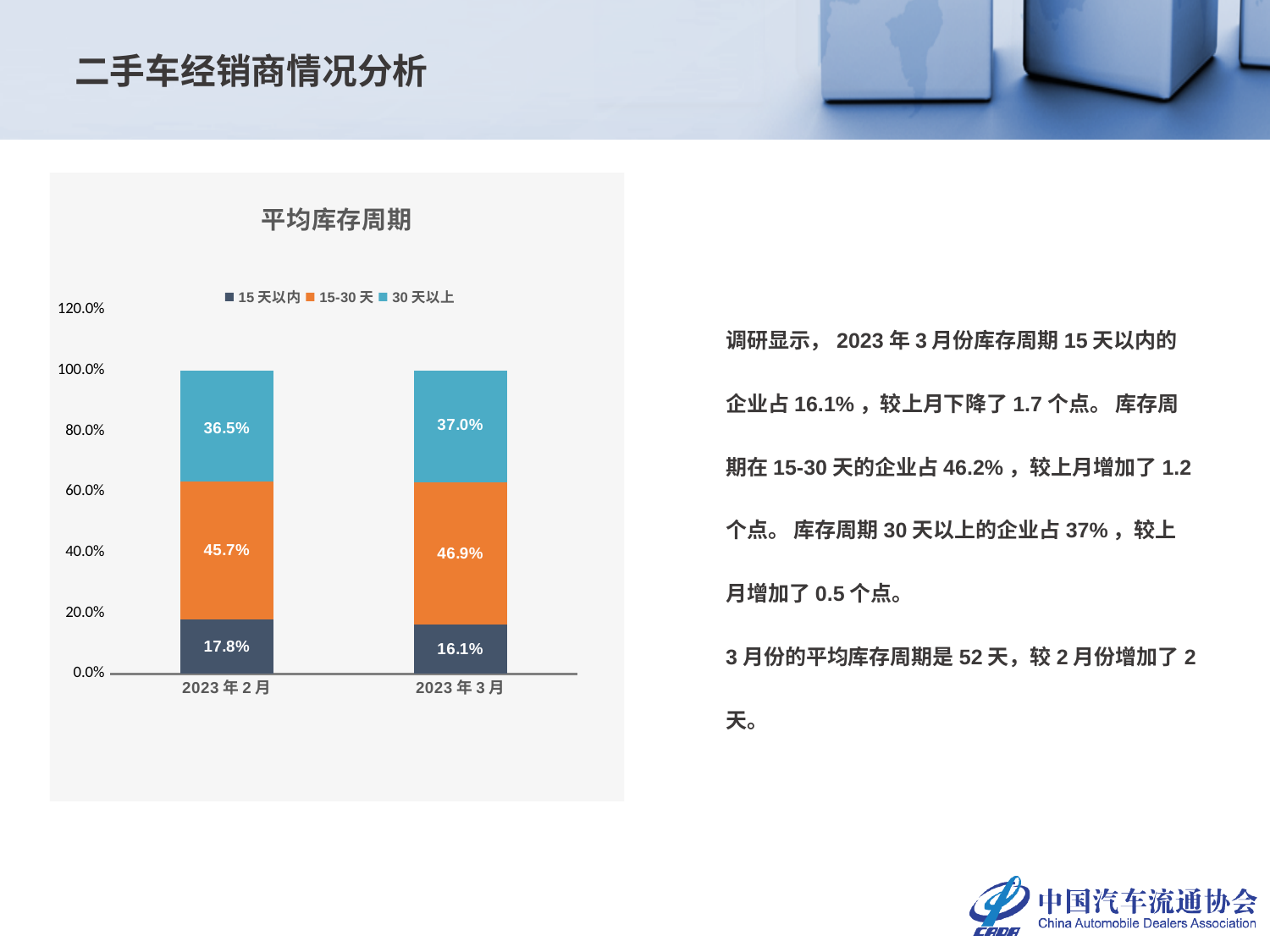

二手车经销商情况分析

### Chart: 平均库存周期

| Category | 15天以内 | 15-30天 | 30天以上 |
|---|---|---|---|
| 2023年2月 | 0.178 | 0.457 | 0.365 |
| 2023年3月 | 0.161 | 0.469 | 0.37 |
调研显示，2023年3月份库存周期15天以内的企业占16.1%，较上月下降了1.7个点。 库存周期在15-30天的企业占46.2%，较上月增加了1.2个点。 库存周期30天以上的企业占37%，较上月增加了0.5个点。
3月份的平均库存周期是52天，较2月份增加了2天。